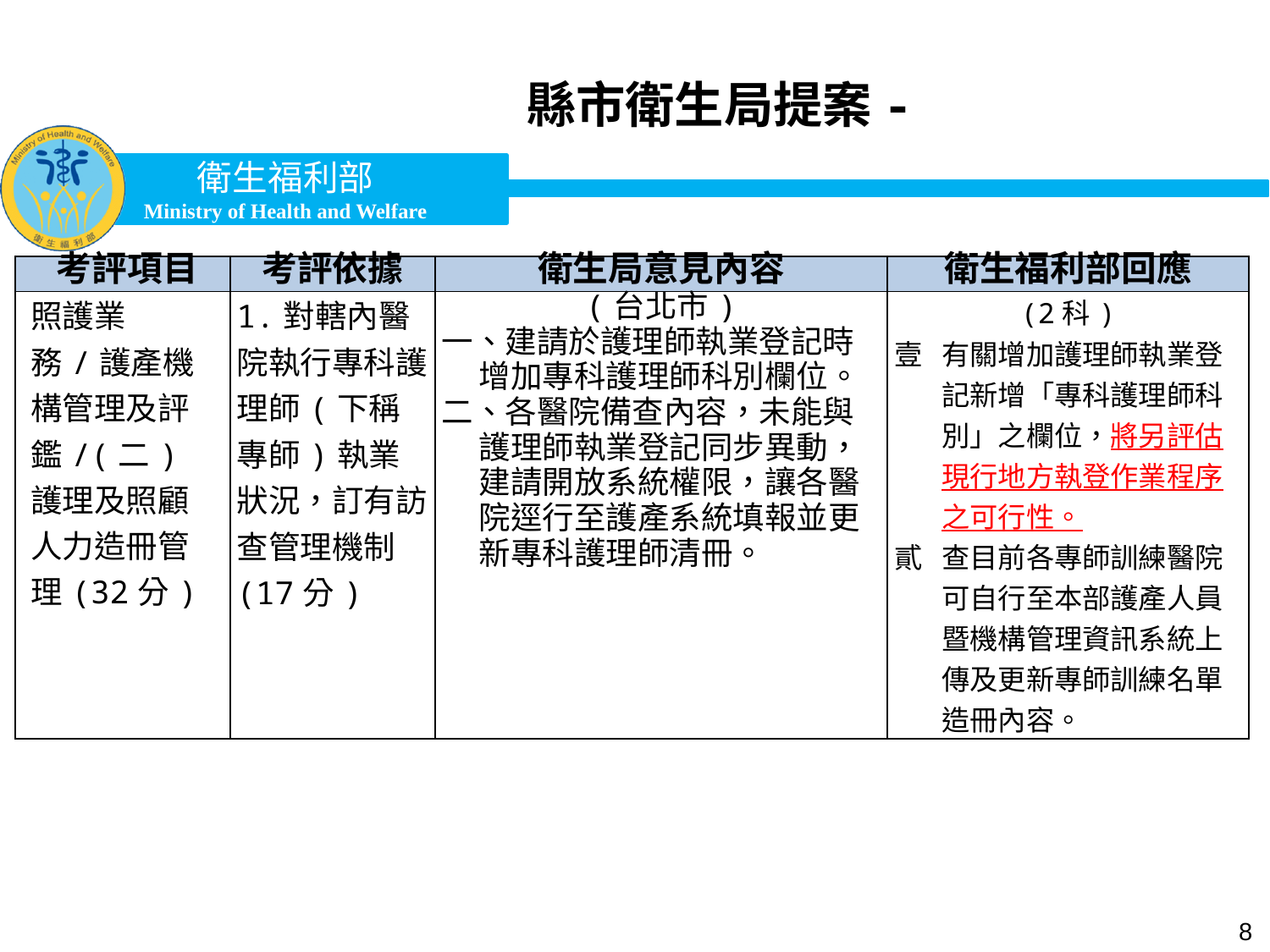

縣市衛生局提案-
| ­­考評項目 | 考評依據 | 衛生局意見內容 | 衛生福利部回應 |
| --- | --- | --- | --- |
| 照護業務/護產機構管理及評鑑/(二)護理及照顧人力造冊管理(32分) | 1.對轄內醫院執行專科護理師(下稱專師)執業狀況，訂有訪查管理機制(17分) | (台北市) 一、建請於護理師執業登記時增加專科護理師科別欄位。 二、各醫院備查內容，未能與護理師執業登記同步異動，建請開放系統權限，讓各醫院逕行至護產系統填報並更新專科護理師清冊。 | (2科) 有關增加護理師執業登記新增「專科護理師科別」之欄位，將另評估現行地方執登作業程序之可行性。 查目前各專師訓練醫院可自行至本部護產人員暨機構管理資訊系統上傳及更新專師訓練名單造冊內容。 |
8